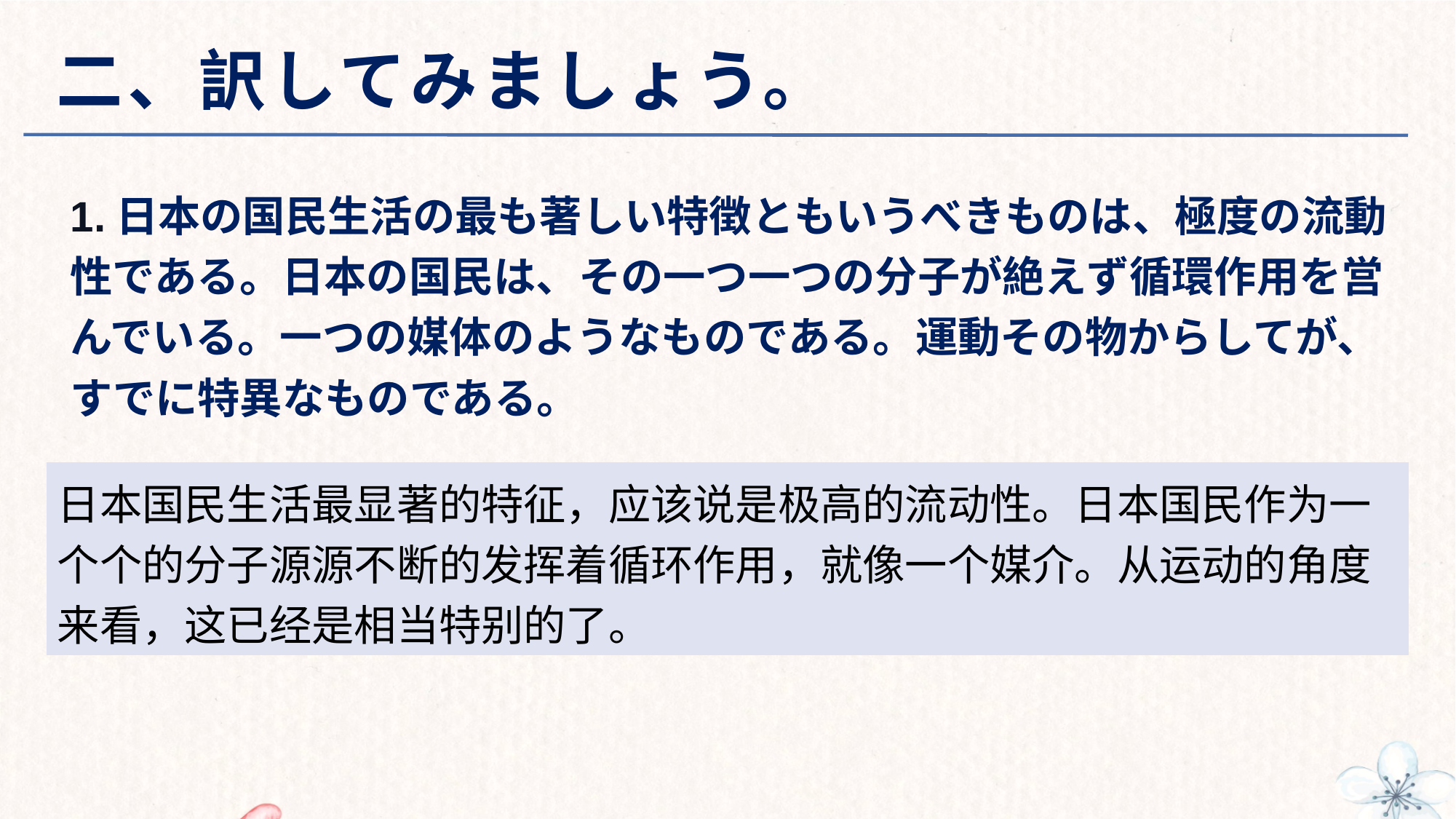

# 二、訳してみましょう。
1.日本の国民生活の最も著しい特徴ともいうべきものは、極度の流動性である。日本の国民は、その一つ一つの分子が絶えず循環作用を営んでいる。一つの媒体のようなものである。運動その物からしてが、すでに特異なものである。
日本国民生活最显著的特征，应该说是极高的流动性。日本国民作为一个个的分子源源不断的发挥着循环作用，就像一个媒介。从运动的角度来看，这已经是相当特别的了。